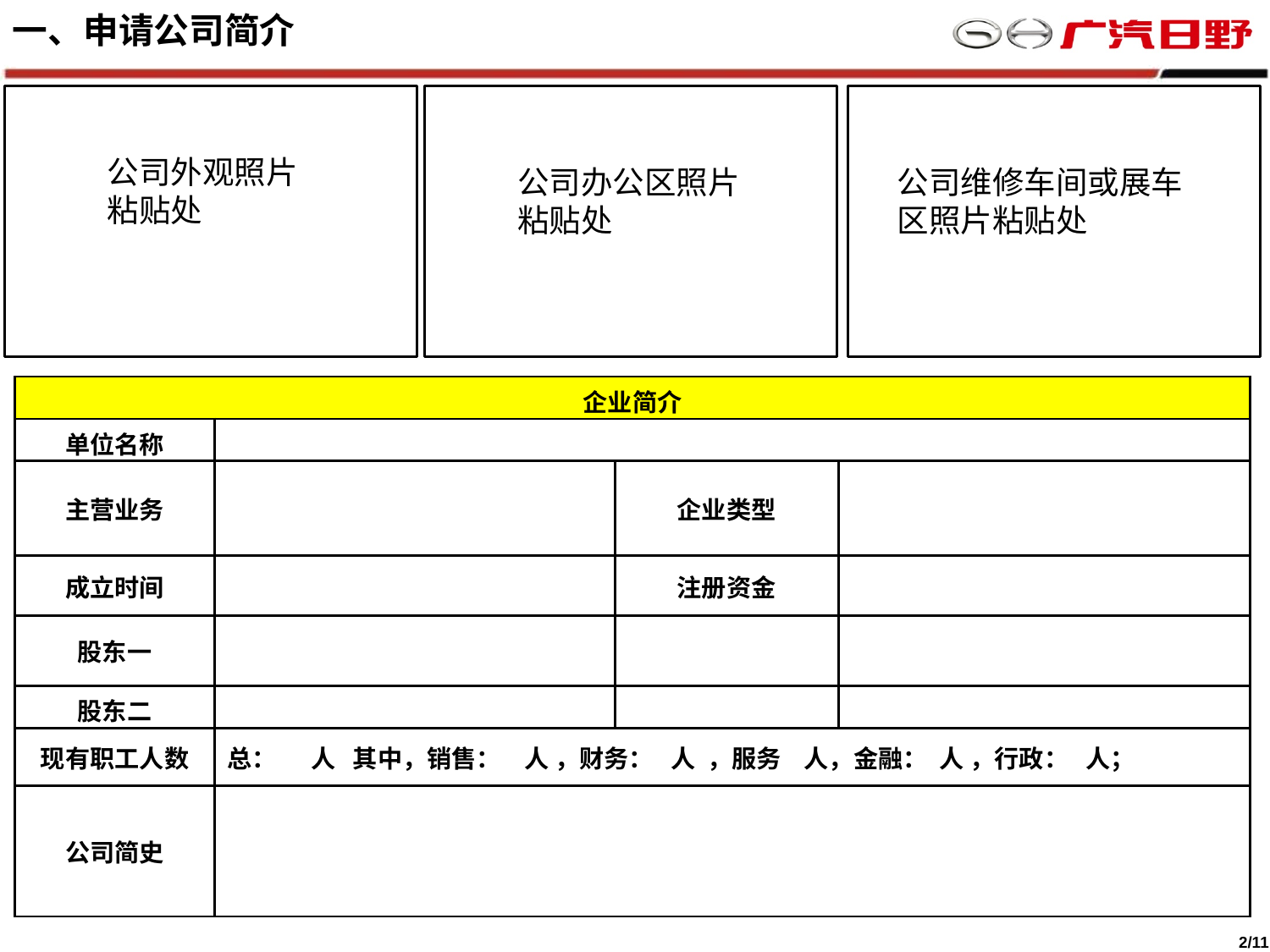

一、申请公司简介

公司外观照片粘贴处
公司办公区照片粘贴处
公司维修车间或展车区照片粘贴处
| 企业简介 |  |  |  |
| --- | --- | --- | --- |
| 单位名称 |  |  |  |
| 主营业务 |  | 企业类型 |  |
| 成立时间 |  | 注册资金 |  |
| 股东一 |  |  |  |
| 股东二 |  |  |  |
| 现有职工人数 | 总： 人 其中，销售： 人 ，财务： 人 ，服务 人，金融： 人 ，行政： 人； |  |  |
| 公司简史 |  |  |  |